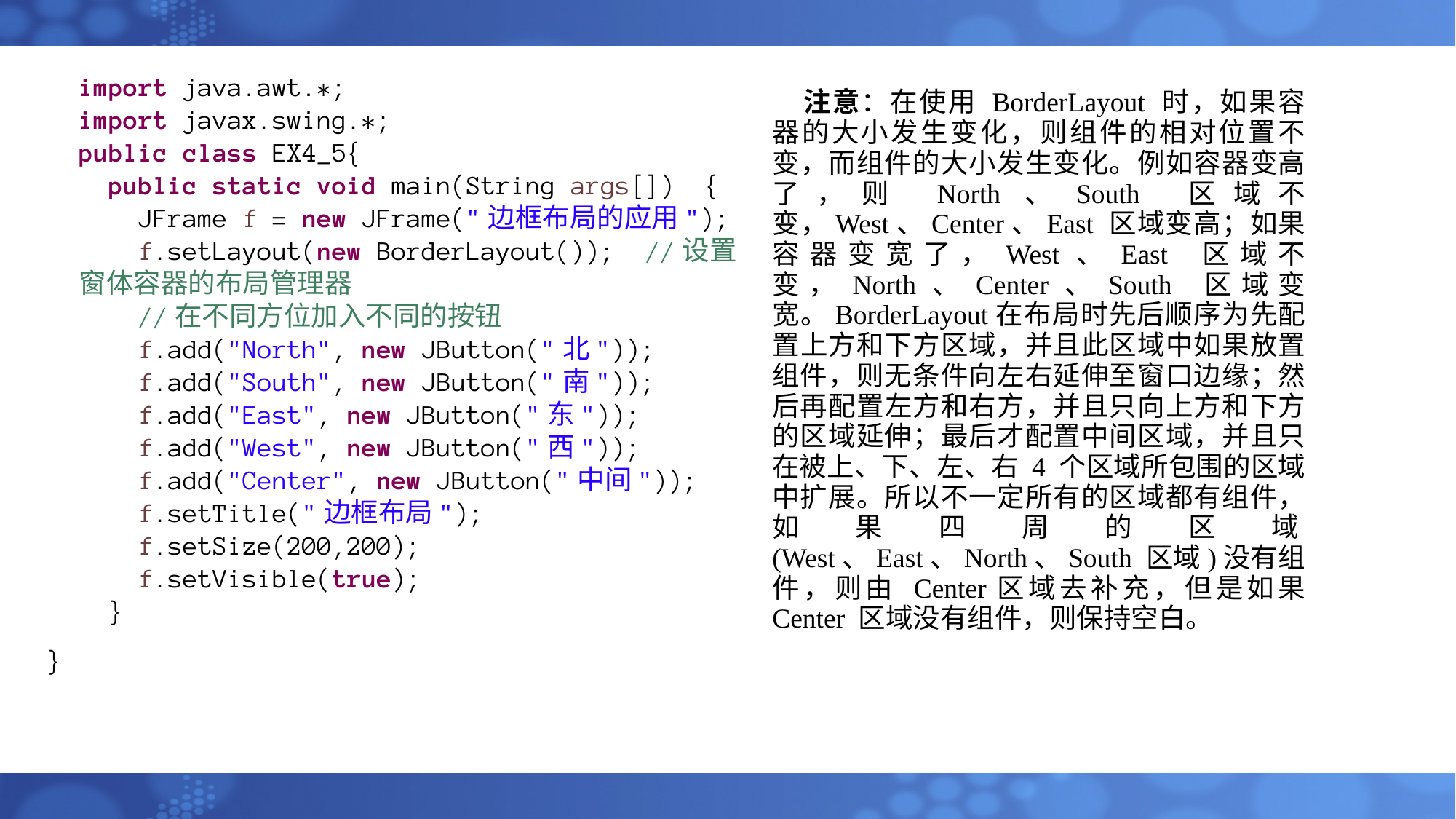

import java.awt.*;
import javax.swing.*;
public class EX4_5{
  public static void main(String args[])  {
    JFrame f = new JFrame("边框布局的应用");
    f.setLayout(new BorderLayout());  //设置窗体容器的布局管理器
    //在不同方位加入不同的按钮
    f.add("North", new JButton("北"));
    f.add("South", new JButton("南"));
    f.add("East", new JButton("东"));
    f.add("West", new JButton("西"));
    f.add("Center", new JButton("中间"));
    f.setTitle("边框布局");
    f.setSize(200,200);
    f.setVisible(true);
  }
}
注意：在使用 BorderLayout 时，如果容器的大小发生变化，则组件的相对位置不变，而组件的大小发生变化。例如容器变高了，则 North、South 区域不变，West、Center、East 区域变高；如果容器变宽了，West、East 区域不变，North、Center、South 区域变宽。BorderLayout在布局时先后顺序为先配置上方和下方区域，并且此区域中如果放置组件，则无条件向左右延伸至窗口边缘；然后再配置左方和右方，并且只向上方和下方的区域延伸；最后才配置中间区域，并且只在被上、下、左、右 4 个区域所包围的区域中扩展。所以不一定所有的区域都有组件，如果四周的区域(West、East、North、South 区域)没有组件，则由 Center区域去补充，但是如果 Center 区域没有组件，则保持空白。